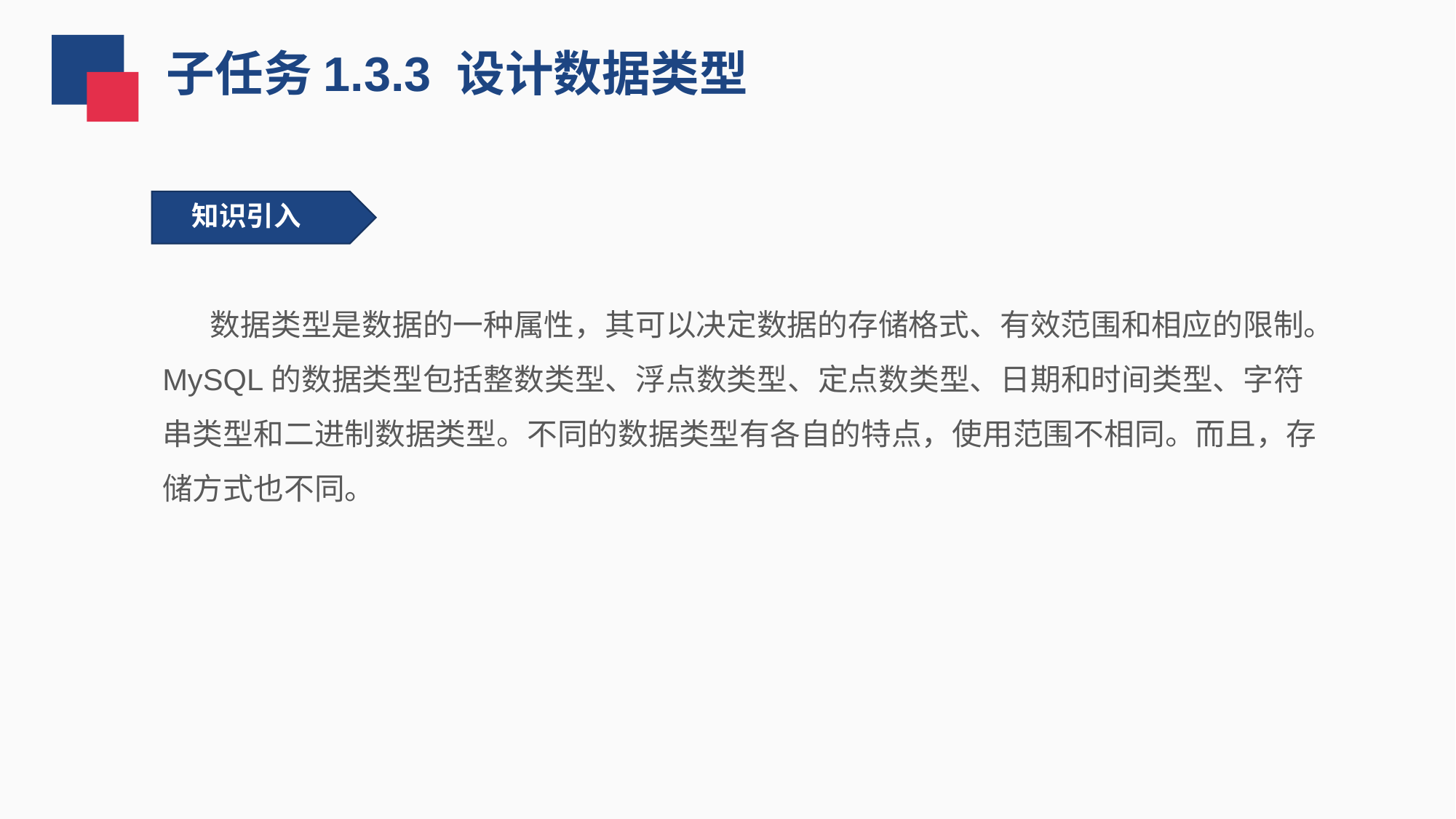

子任务1.3.3 设计数据类型

知识引入
      数据类型是数据的一种属性，其可以决定数据的存储格式、有效范围和相应的限制。MySQL的数据类型包括整数类型、浮点数类型、定点数类型、日期和时间类型、字符串类型和二进制数据类型。不同的数据类型有各自的特点，使用范围不相同。而且，存储方式也不同。